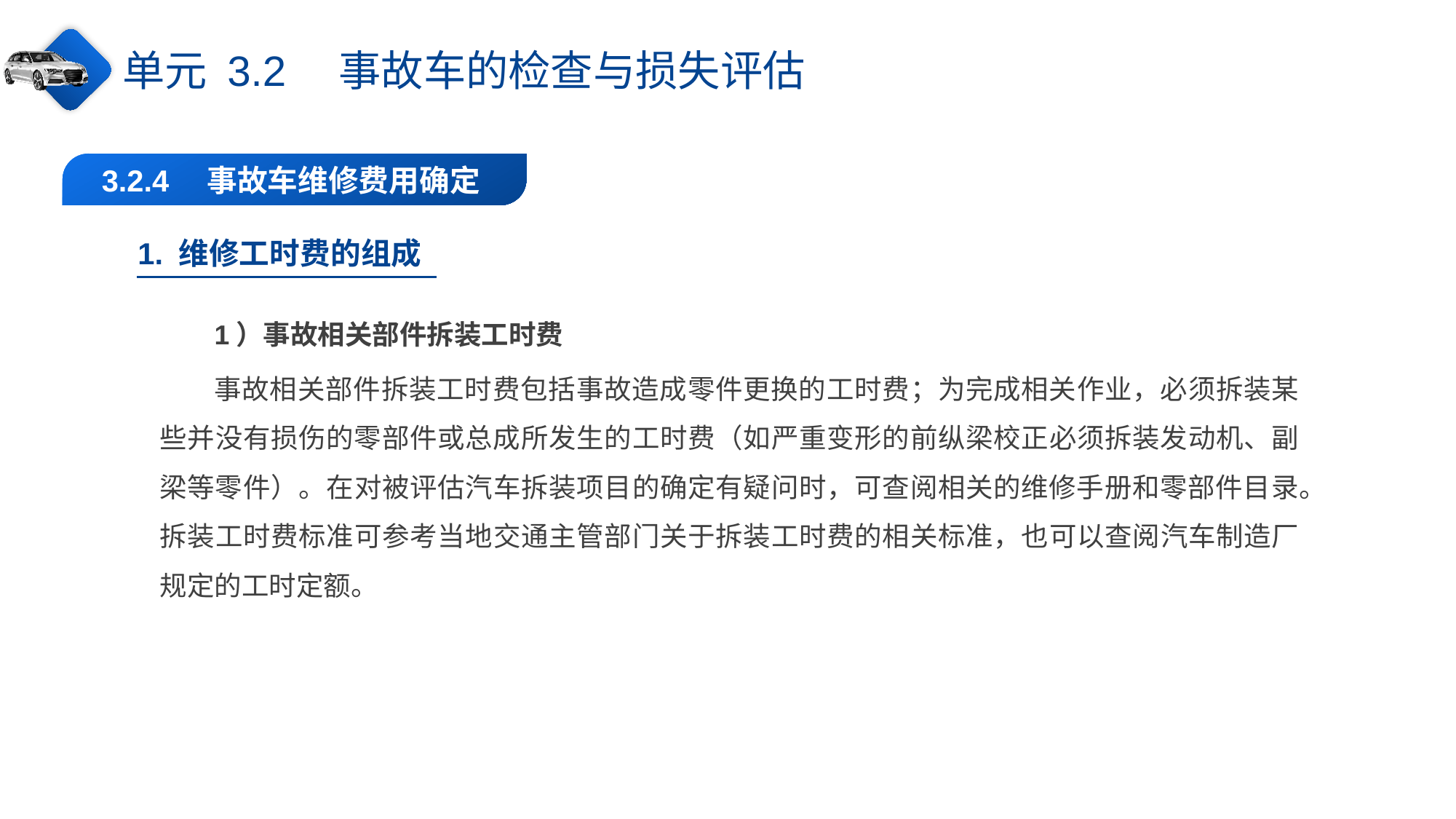

单元 3.2　事故车的检查与损失评估
3.2.4　事故车维修费用确定
1. 维修工时费的组成
1）事故相关部件拆装工时费
事故相关部件拆装工时费包括事故造成零件更换的工时费；为完成相关作业，必须拆装某些并没有损伤的零部件或总成所发生的工时费（如严重变形的前纵梁校正必须拆装发动机、副梁等零件）。在对被评估汽车拆装项目的确定有疑问时，可查阅相关的维修手册和零部件目录。拆装工时费标准可参考当地交通主管部门关于拆装工时费的相关标准，也可以查阅汽车制造厂规定的工时定额。